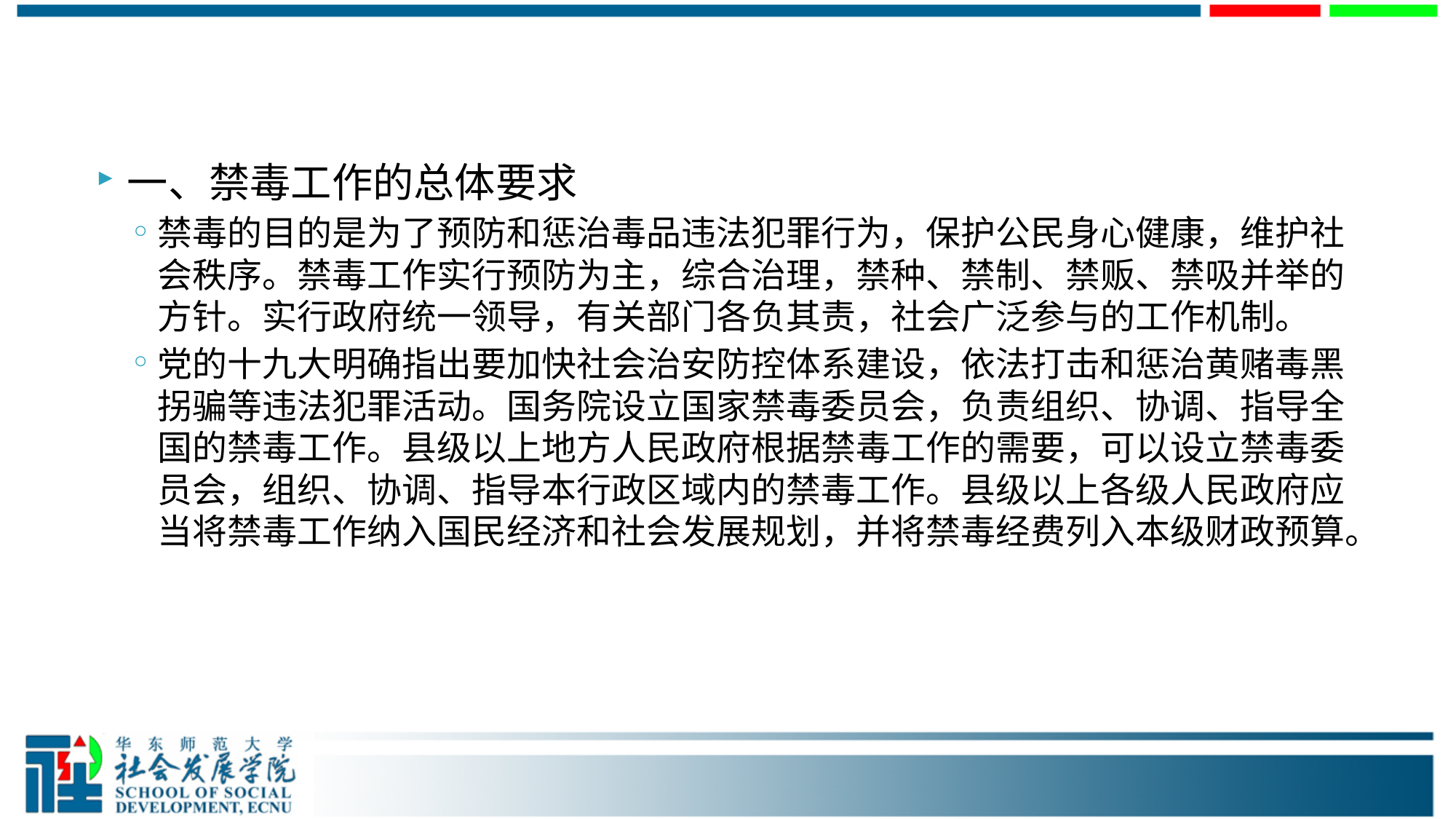

#
一、禁毒工作的总体要求
禁毒的目的是为了预防和惩治毒品违法犯罪行为，保护公民身心健康，维护社会秩序。禁毒工作实行预防为主，综合治理，禁种、禁制、禁贩、禁吸并举的方针。实行政府统一领导，有关部门各负其责，社会广泛参与的工作机制。
党的十九大明确指出要加快社会治安防控体系建设，依法打击和惩治黄赌毒黑拐骗等违法犯罪活动。国务院设立国家禁毒委员会，负责组织、协调、指导全国的禁毒工作。县级以上地方人民政府根据禁毒工作的需要，可以设立禁毒委员会，组织、协调、指导本行政区域内的禁毒工作。县级以上各级人民政府应当将禁毒工作纳入国民经济和社会发展规划，并将禁毒经费列入本级财政预算。